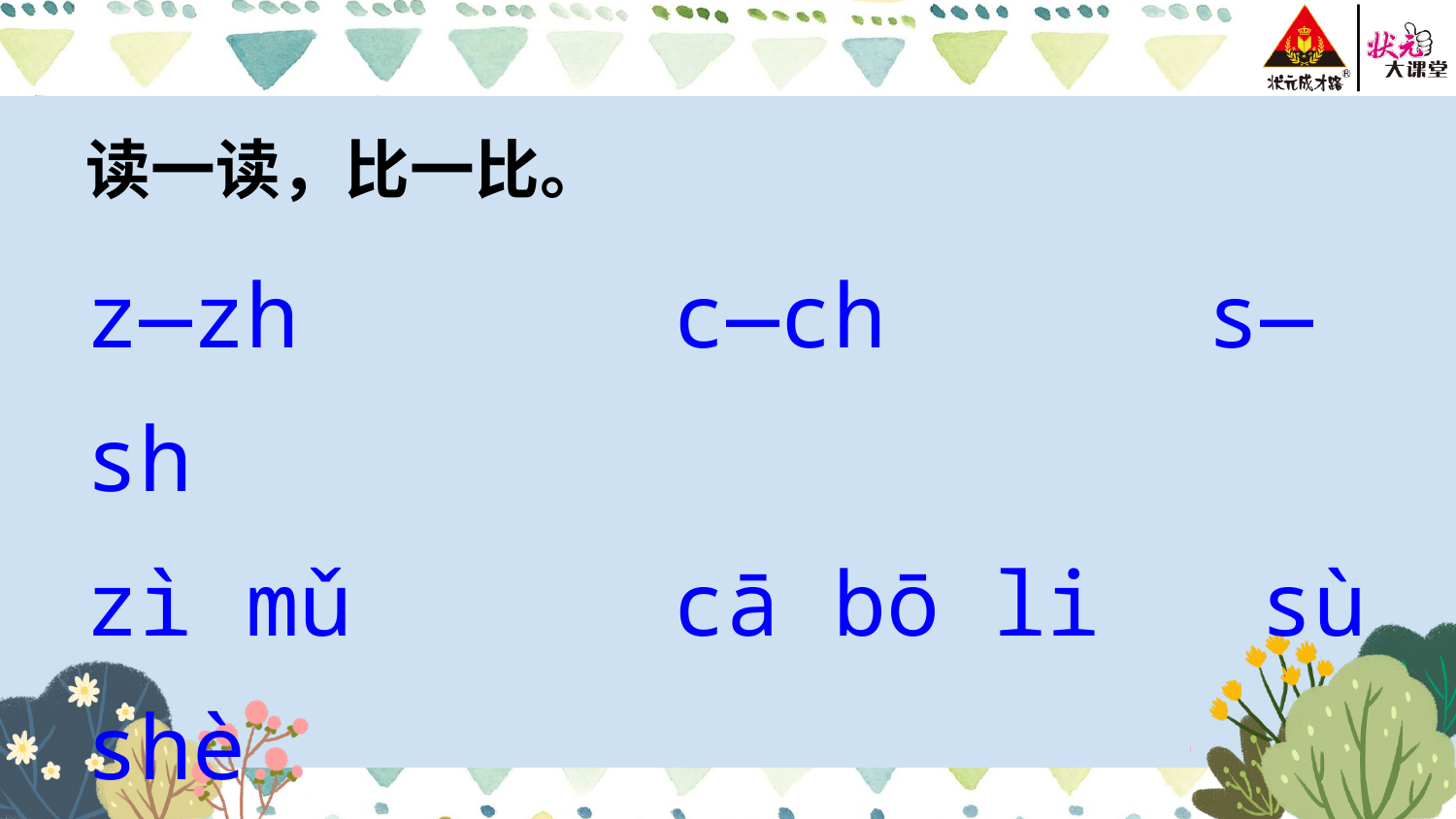

读一读，比一比。
z—zh       c—ch      s—sh
zì mǔ      cā bō li   sù shè
zhī zhū     yá chǐ    dú shū